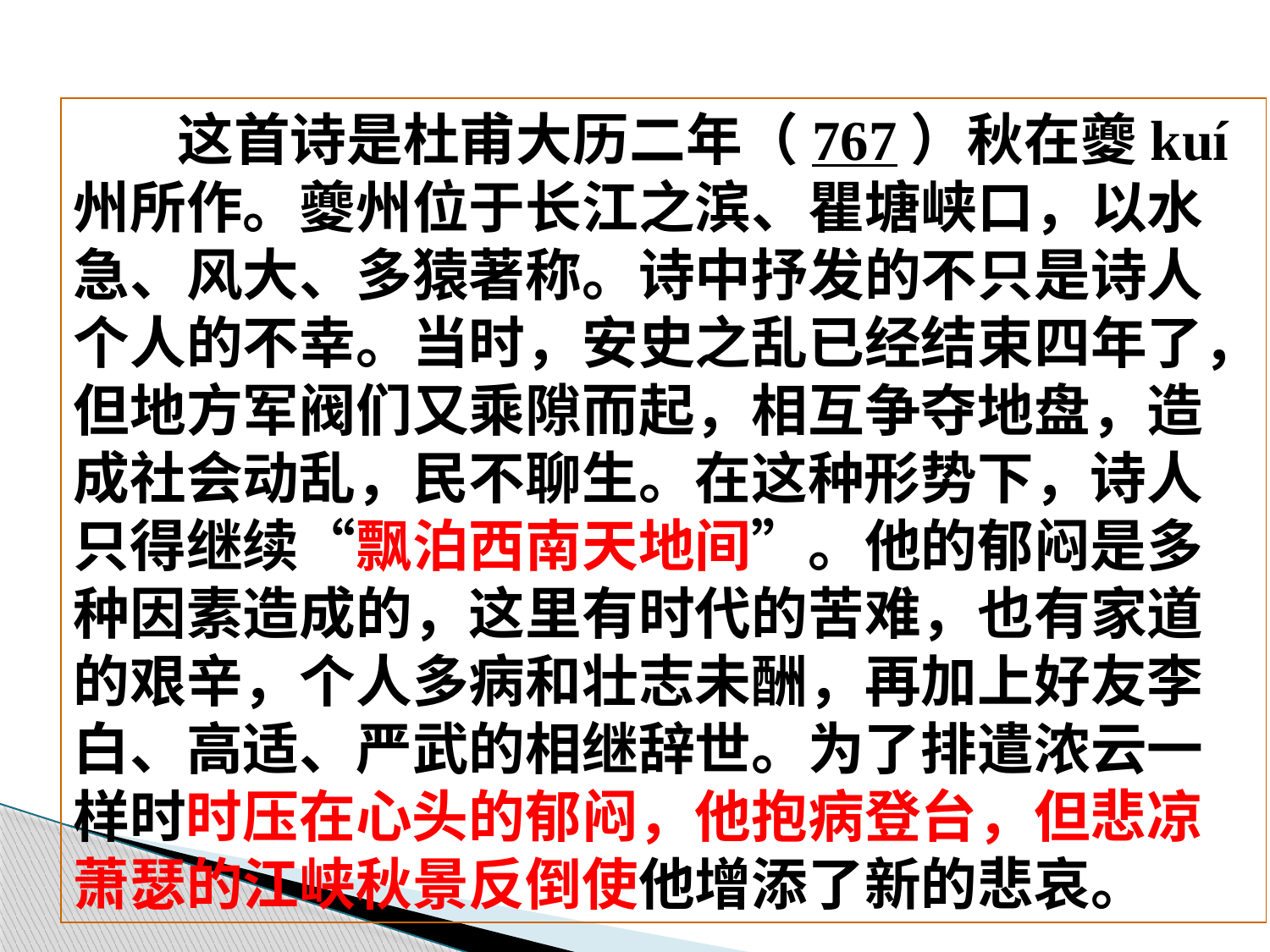

这首诗是杜甫大历二年（767）秋在夔kuí州所作。夔州位于长江之滨、瞿塘峡口，以水急、风大、多猿著称。诗中抒发的不只是诗人个人的不幸。当时，安史之乱已经结束四年了，但地方军阀们又乘隙而起，相互争夺地盘，造成社会动乱，民不聊生。在这种形势下，诗人只得继续“飘泊西南天地间”。他的郁闷是多种因素造成的，这里有时代的苦难，也有家道的艰辛，个人多病和壮志未酬，再加上好友李白、高适、严武的相继辞世。为了排遣浓云一样时时压在心头的郁闷，他抱病登台，但悲凉萧瑟的江峡秋景反倒使他增添了新的悲哀。